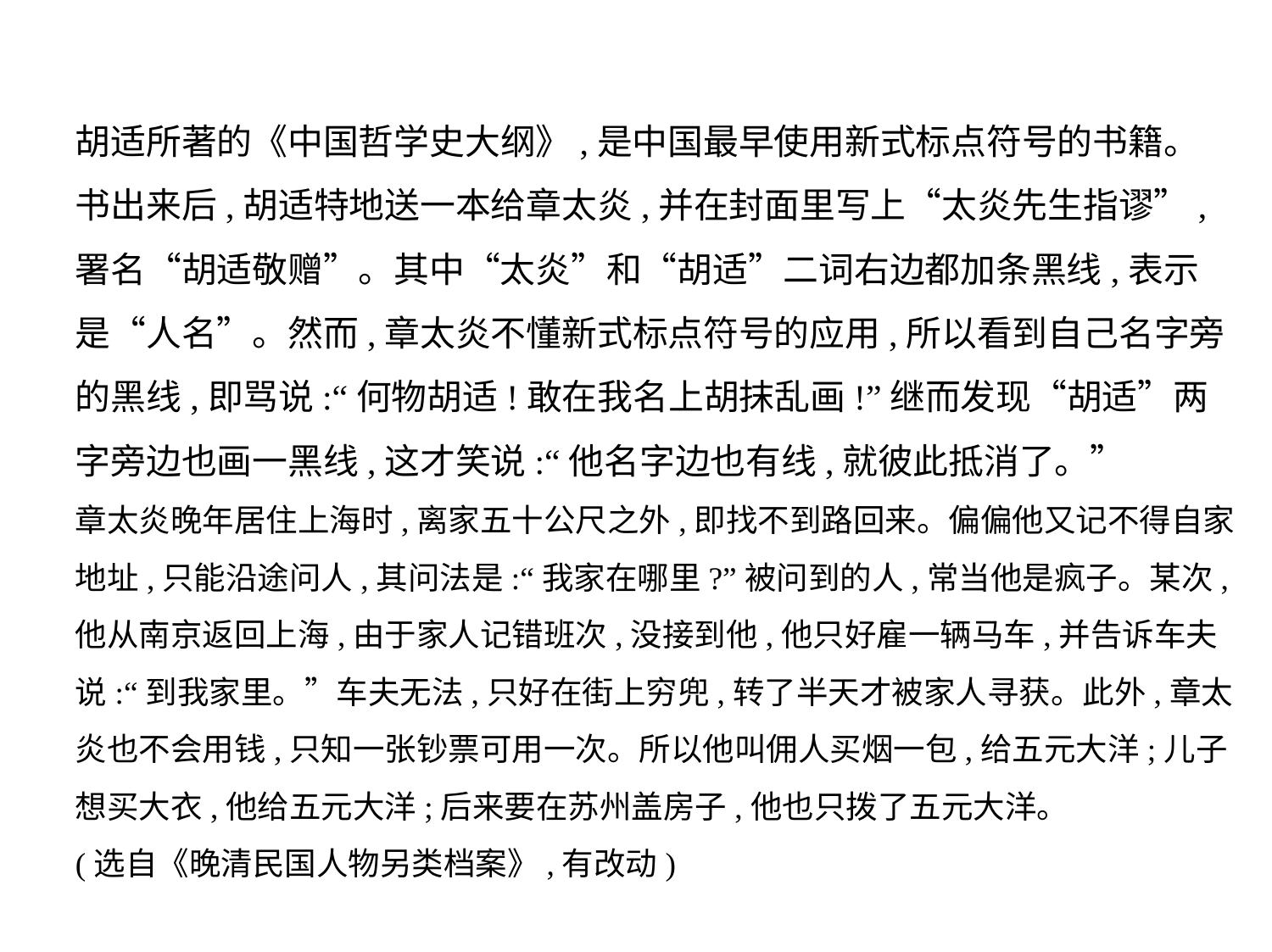

胡适所著的《中国哲学史大纲》,是中国最早使用新式标点符号的书籍。
书出来后,胡适特地送一本给章太炎,并在封面里写上“太炎先生指谬”,
署名“胡适敬赠”。其中“太炎”和“胡适”二词右边都加条黑线,表示
是“人名”。然而,章太炎不懂新式标点符号的应用,所以看到自己名字旁
的黑线,即骂说:“何物胡适!敢在我名上胡抹乱画!”继而发现“胡适”两
字旁边也画一黑线,这才笑说:“他名字边也有线,就彼此抵消了。”
章太炎晚年居住上海时,离家五十公尺之外,即找不到路回来。偏偏他又记不得自家地址,只能沿途问人,其问法是:“我家在哪里?”被问到的人,常当他是疯子。某次,他从南京返回上海,由于家人记错班次,没接到他,他只好雇一辆马车,并告诉车夫说:“到我家里。”车夫无法,只好在街上穷兜,转了半天才被家人寻获。此外,章太炎也不会用钱,只知一张钞票可用一次。所以他叫佣人买烟一包,给五元大洋;儿子想买大衣,他给五元大洋;后来要在苏州盖房子,他也只拨了五元大洋。
(选自《晚清民国人物另类档案》,有改动)